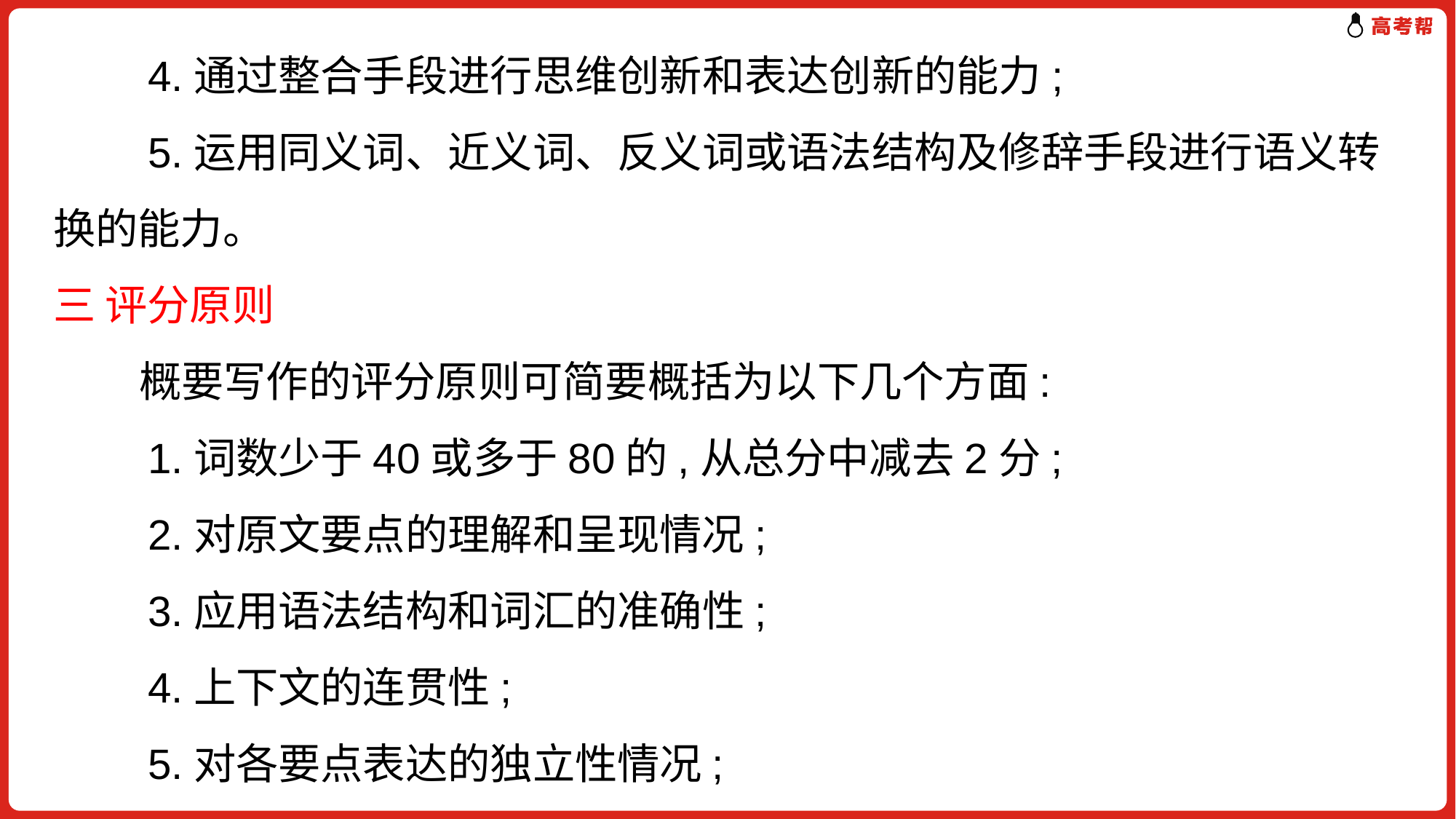

4.通过整合手段进行思维创新和表达创新的能力;
        5.运用同义词、近义词、反义词或语法结构及修辞手段进行语义转换的能力。
三 评分原则
        概要写作的评分原则可简要概括为以下几个方面:
        1.词数少于40或多于80的,从总分中减去2分;
        2.对原文要点的理解和呈现情况;
        3.应用语法结构和词汇的准确性;
        4.上下文的连贯性;
        5.对各要点表达的独立性情况;